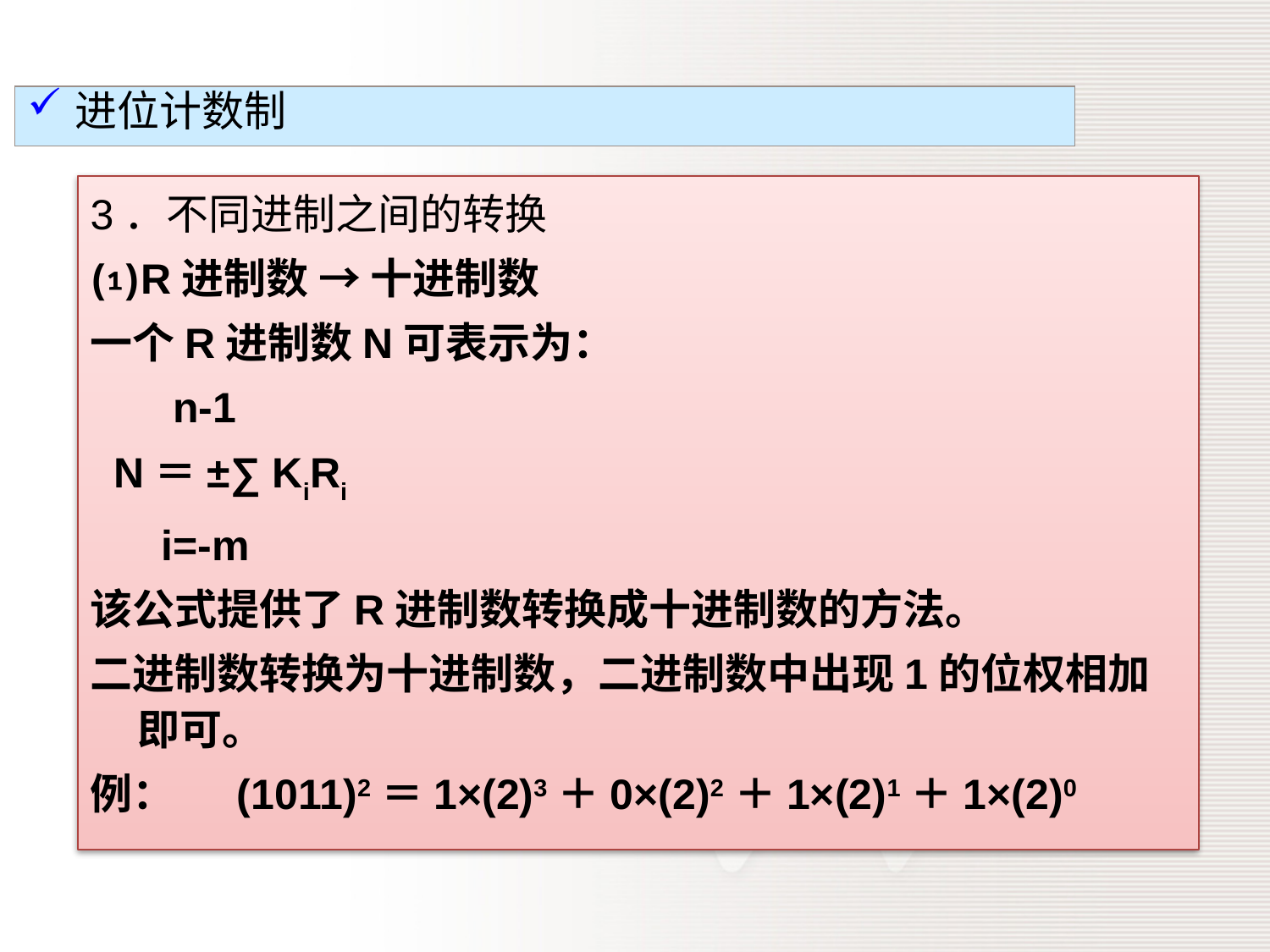

进位计数制
3．不同进制之间的转换
⑴R进制数 → 十进制数
一个R进制数N可表示为：
       n-1
  N＝±∑ KiRi
      i=-m
该公式提供了R进制数转换成十进制数的方法。
二进制数转换为十进制数，二进制数中出现1的位权相加即可。
例：　 (1011)2＝1×(2)3＋0×(2)2＋1×(2)1＋1×(2)0